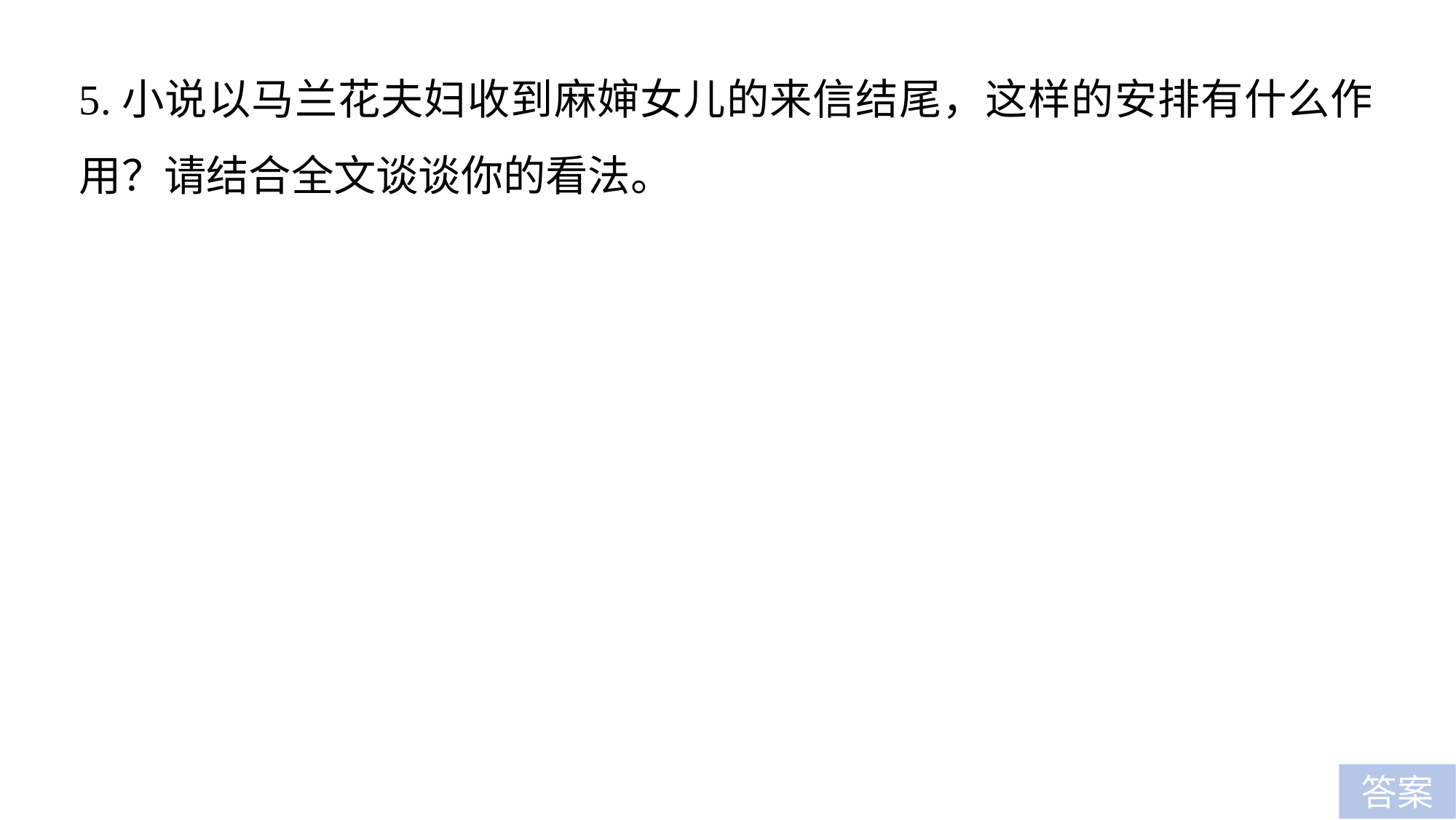

5.小说以马兰花夫妇收到麻婶女儿的来信结尾，这样的安排有什么作用？请结合全文谈谈你的看法。
答案